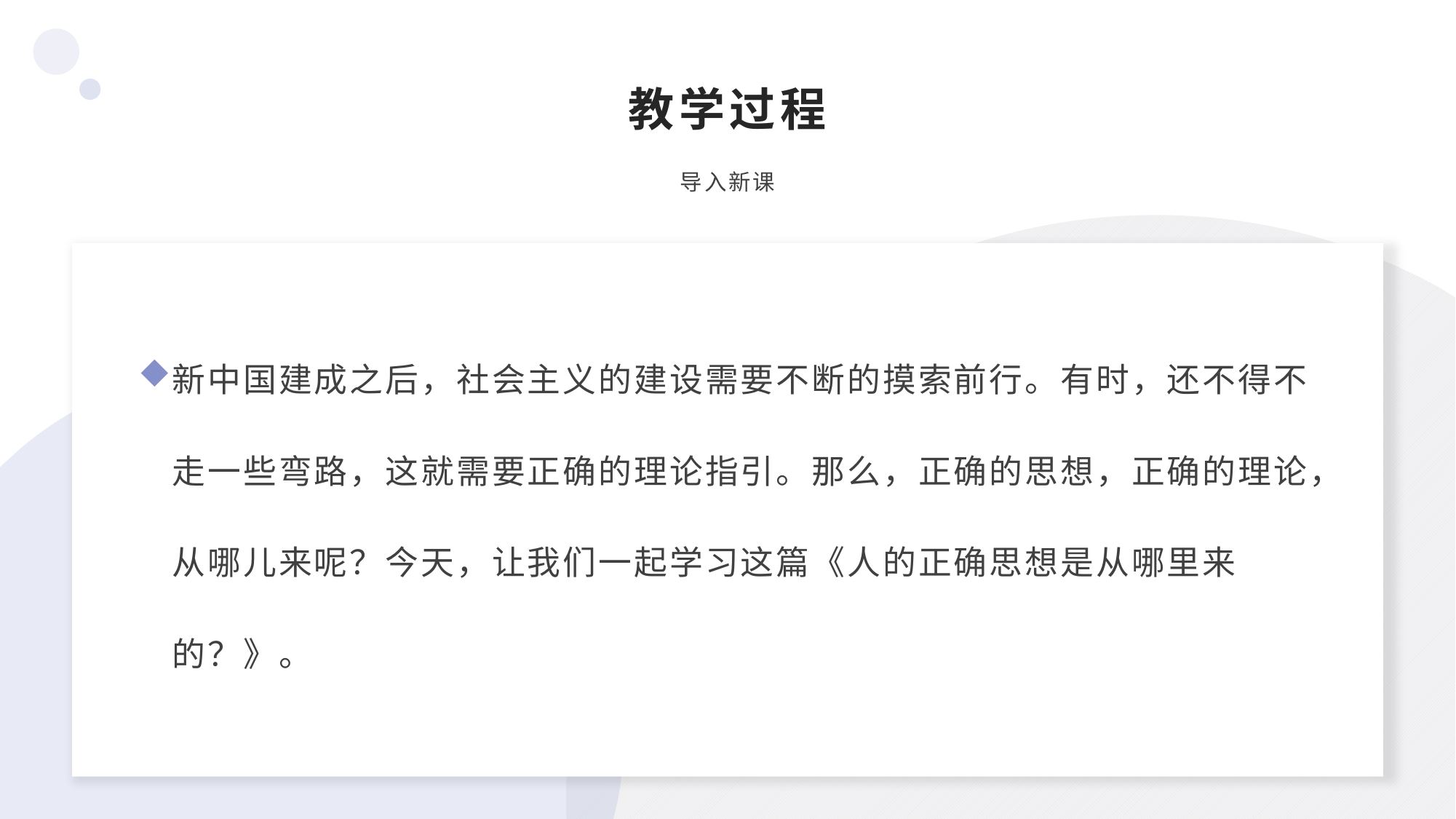

教学过程

导入新课

新中国建成之后，社会主义的建设需要不断的摸索前行。有时，还不得不走一些弯路，这就需要正确的理论指引。那么，正确的思想，正确的理论，从哪儿来呢？今天，让我们一起学习这篇《人的正确思想是从哪里来的？》。